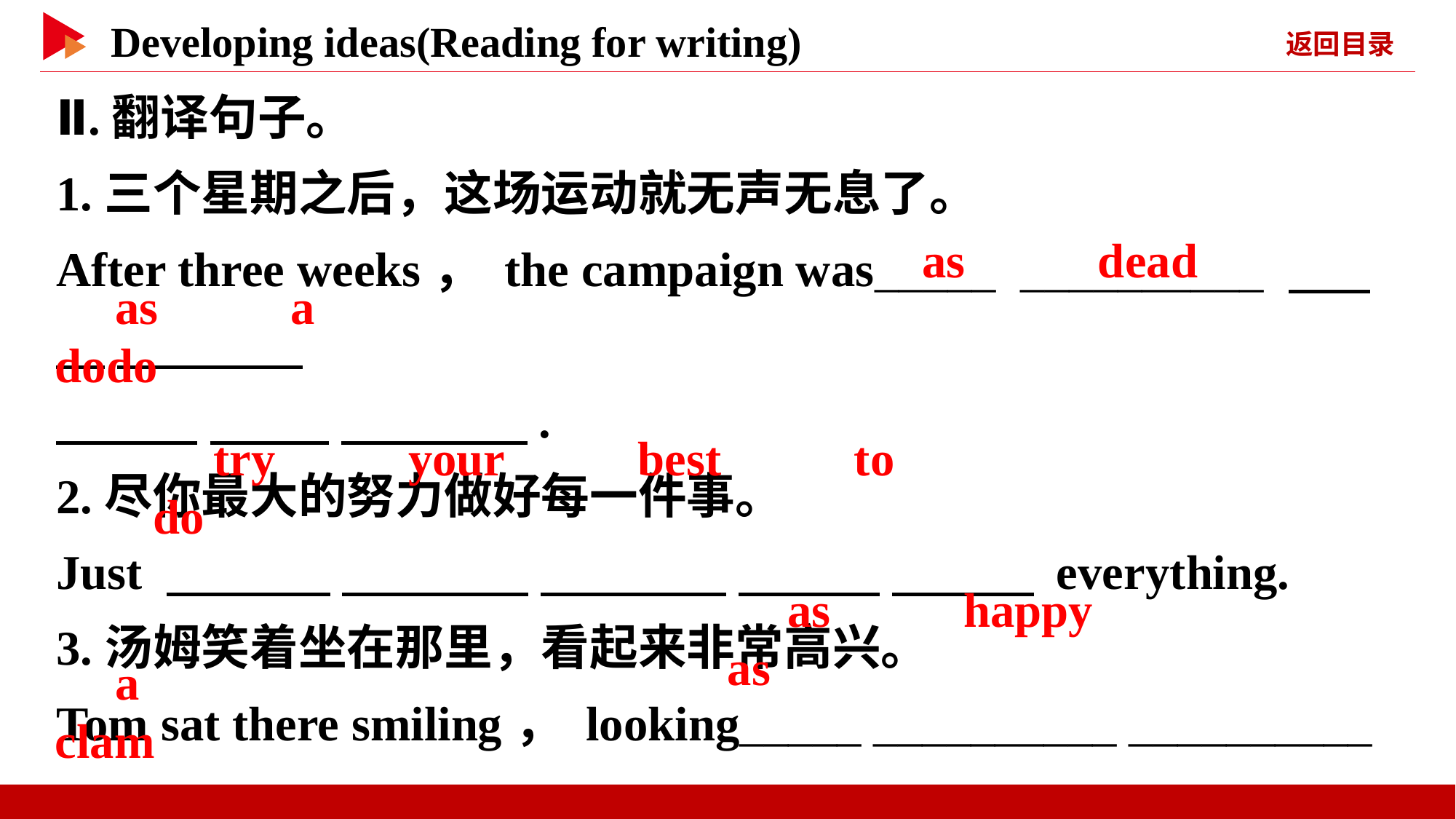

Ⅱ.翻译句子。
1.三个星期之后，这场运动就无声无息了。
After three weeks， the campaign was_____  __________ 　    　 　        　
　    　 　  　 　        　.
2.尽你最大的努力做好每一件事。
Just 　      　 　        　 　        　 　    　 　    　 everything.
3.汤姆笑着坐在那里，看起来非常高兴。
Tom sat there smiling， looking_____ __________ __________ 　    　 　          　 　    　
　  　 　        　.
　as　 　dead
　as　 　a　 　dodo
　try　 　your　 　best　 　to　 　do
　as　 　happy　 　as
　a　 　clam